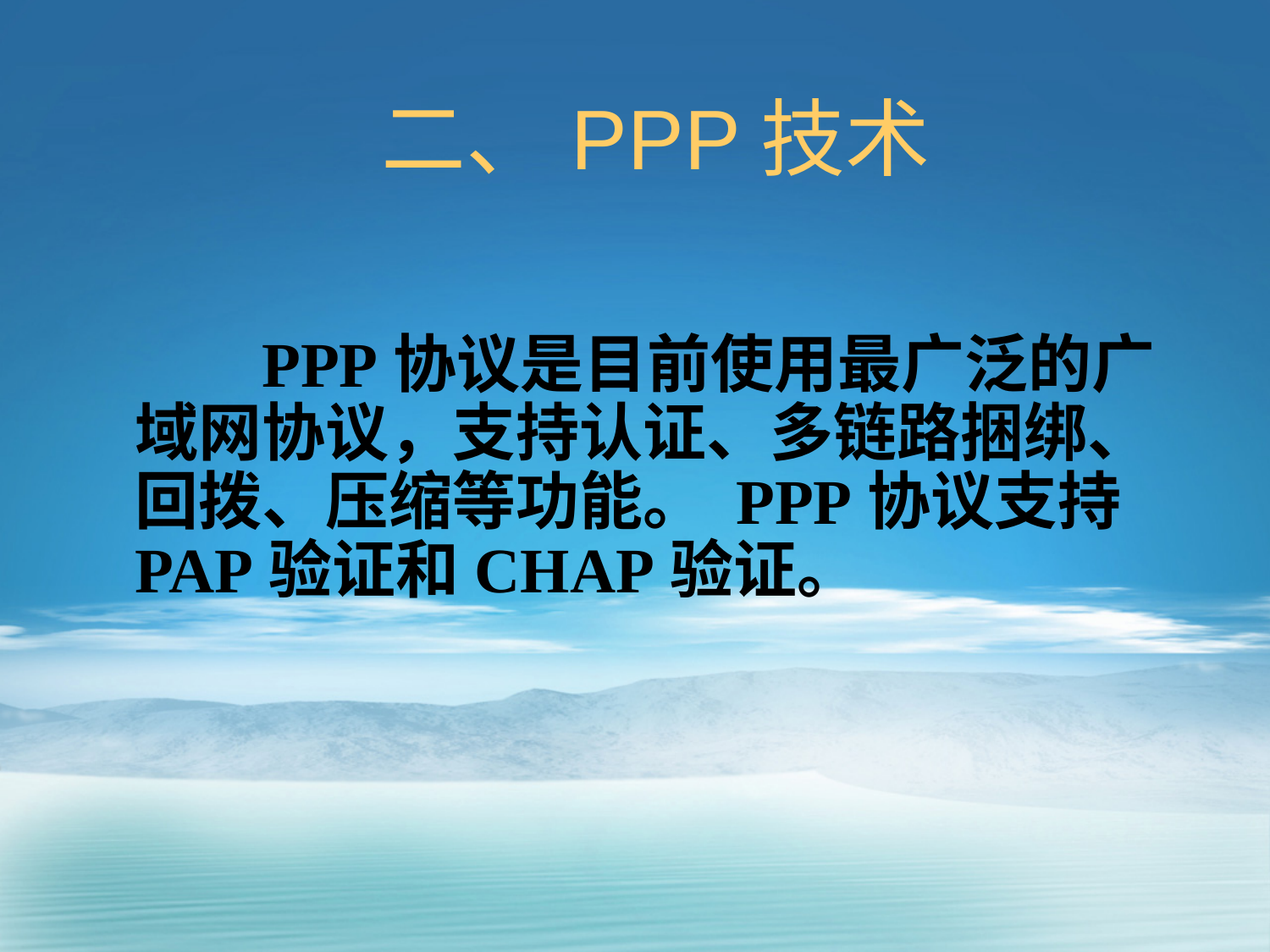

# 二、PPP技术
           PPP协议是目前使用最广泛的广域网协议，支持认证、多链路捆绑、回拨、压缩等功能。 PPP协议支持PAP验证和CHAP验证。